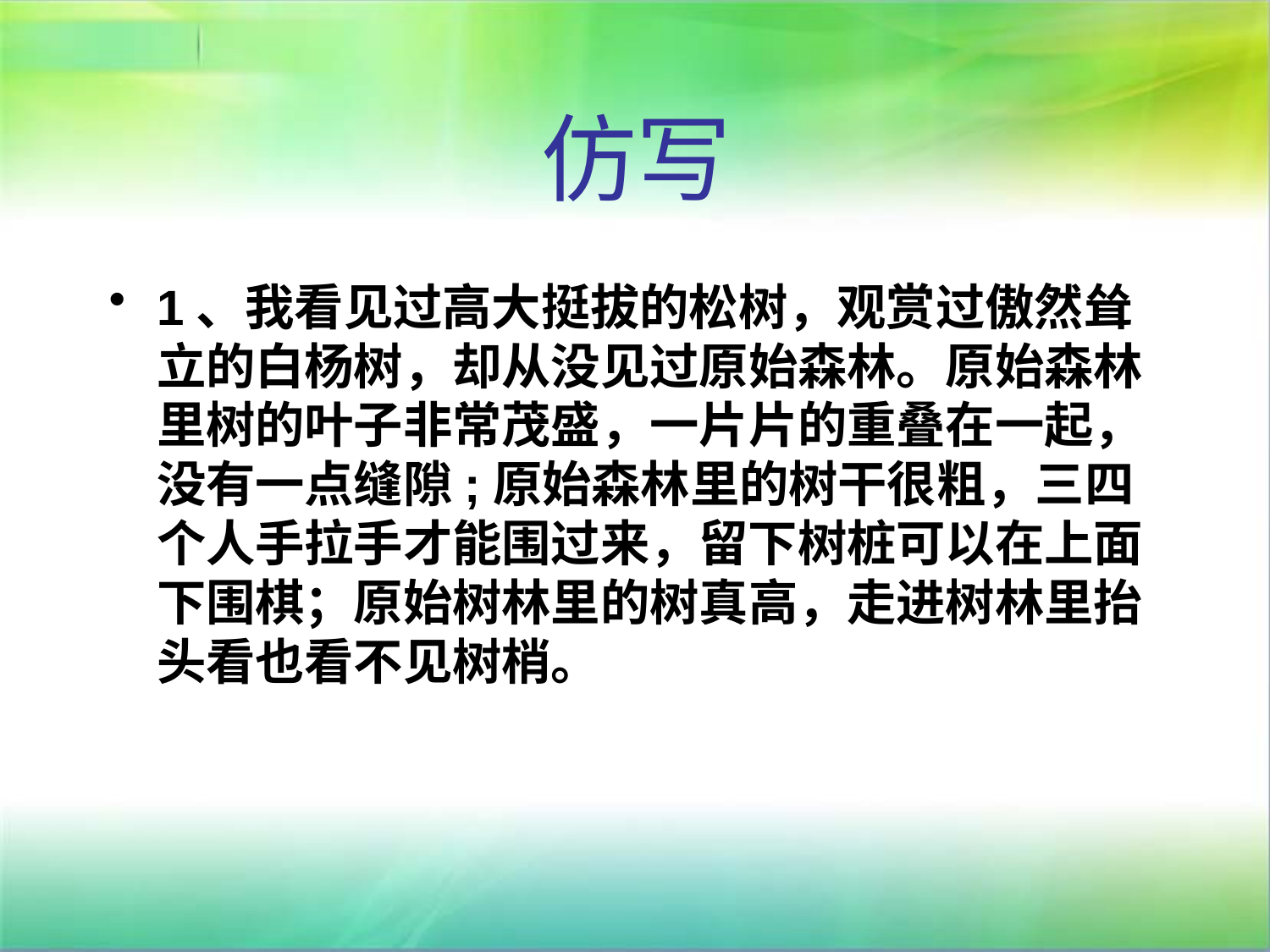

# 仿写
1、我看见过高大挺拔的松树，观赏过傲然耸立的白杨树，却从没见过原始森林。原始森林里树的叶子非常茂盛，一片片的重叠在一起，没有一点缝隙;原始森林里的树干很粗，三四个人手拉手才能围过来，留下树桩可以在上面下围棋；原始树林里的树真高，走进树林里抬头看也看不见树梢。